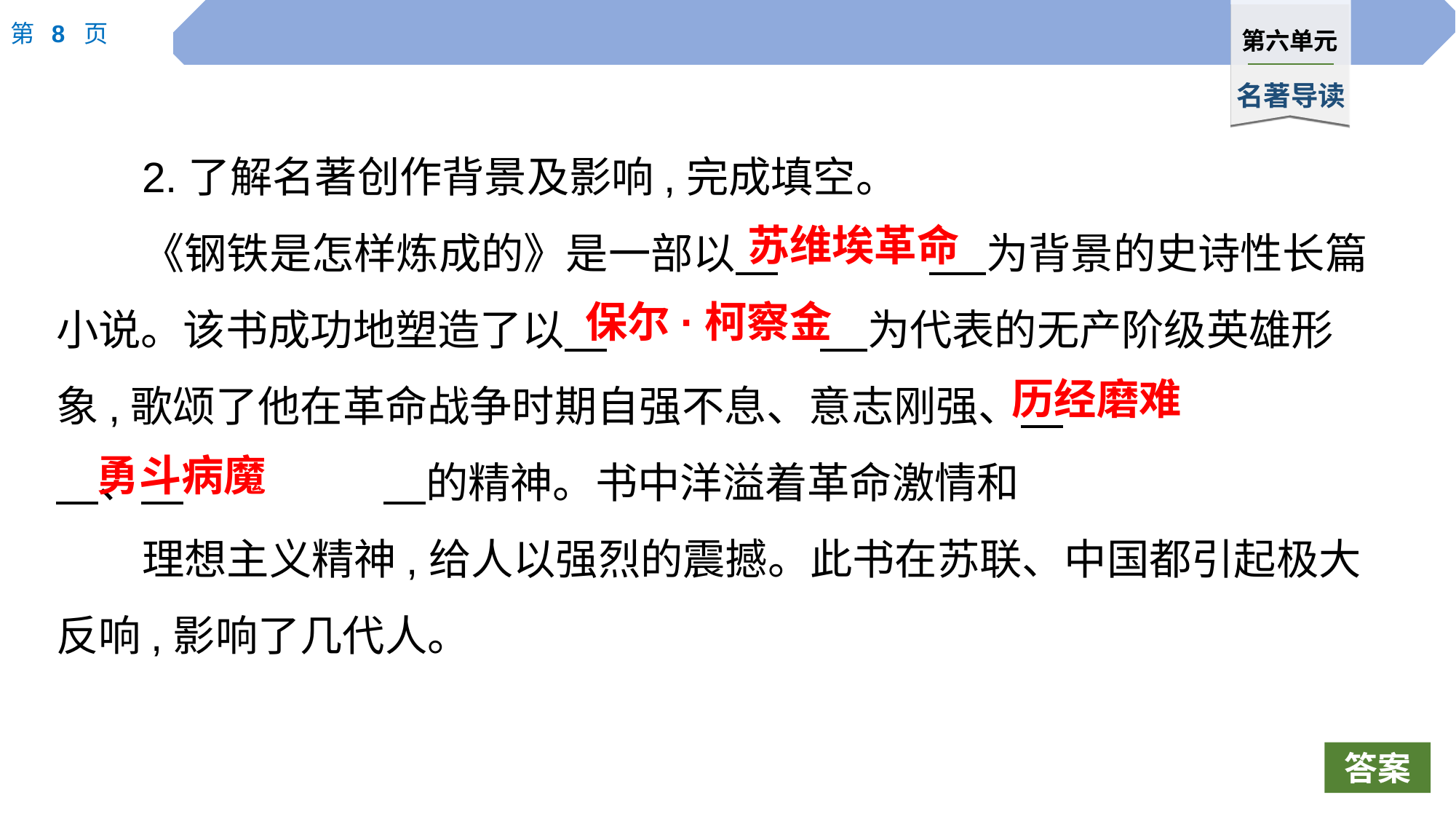

2.了解名著创作背景及影响,完成填空。
《钢铁是怎样炼成的》是一部以　		      为背景的史诗性长篇小说。该书成功地塑造了以　		     为代表的无产阶级英雄形象,歌颂了他在革命战争时期自强不息、意志刚强、　			　、　		　的精神。书中洋溢着革命激情和
理想主义精神,给人以强烈的震撼。此书在苏联、中国都引起极大反响,影响了几代人。
苏维埃革命
保尔·柯察金
历经磨难
勇斗病魔
答案